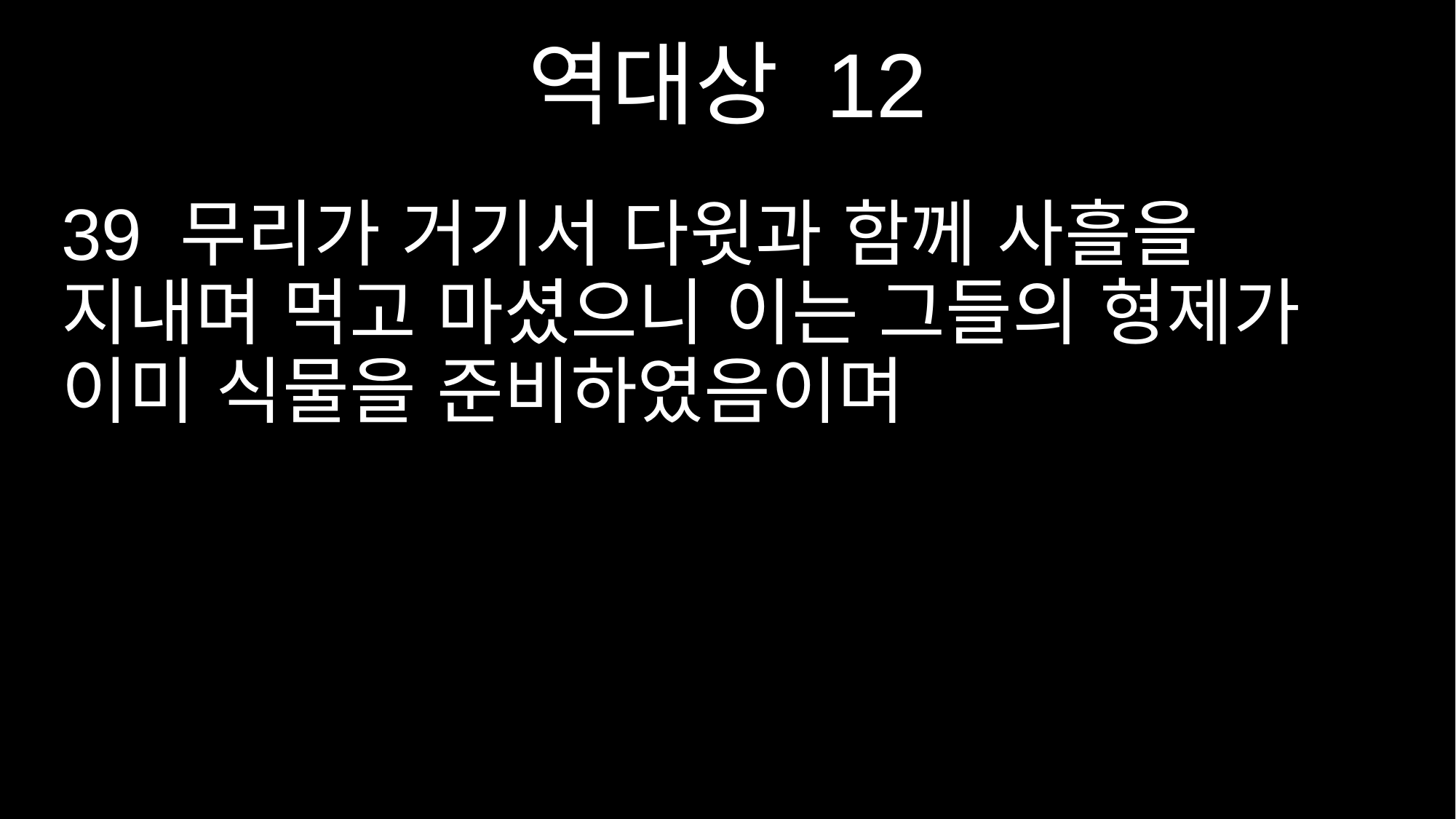

역대상 12
39 무리가 거기서 다윗과 함께 사흘을 지내며 먹고 마셨으니 이는 그들의 형제가 이미 식물을 준비하였음이며